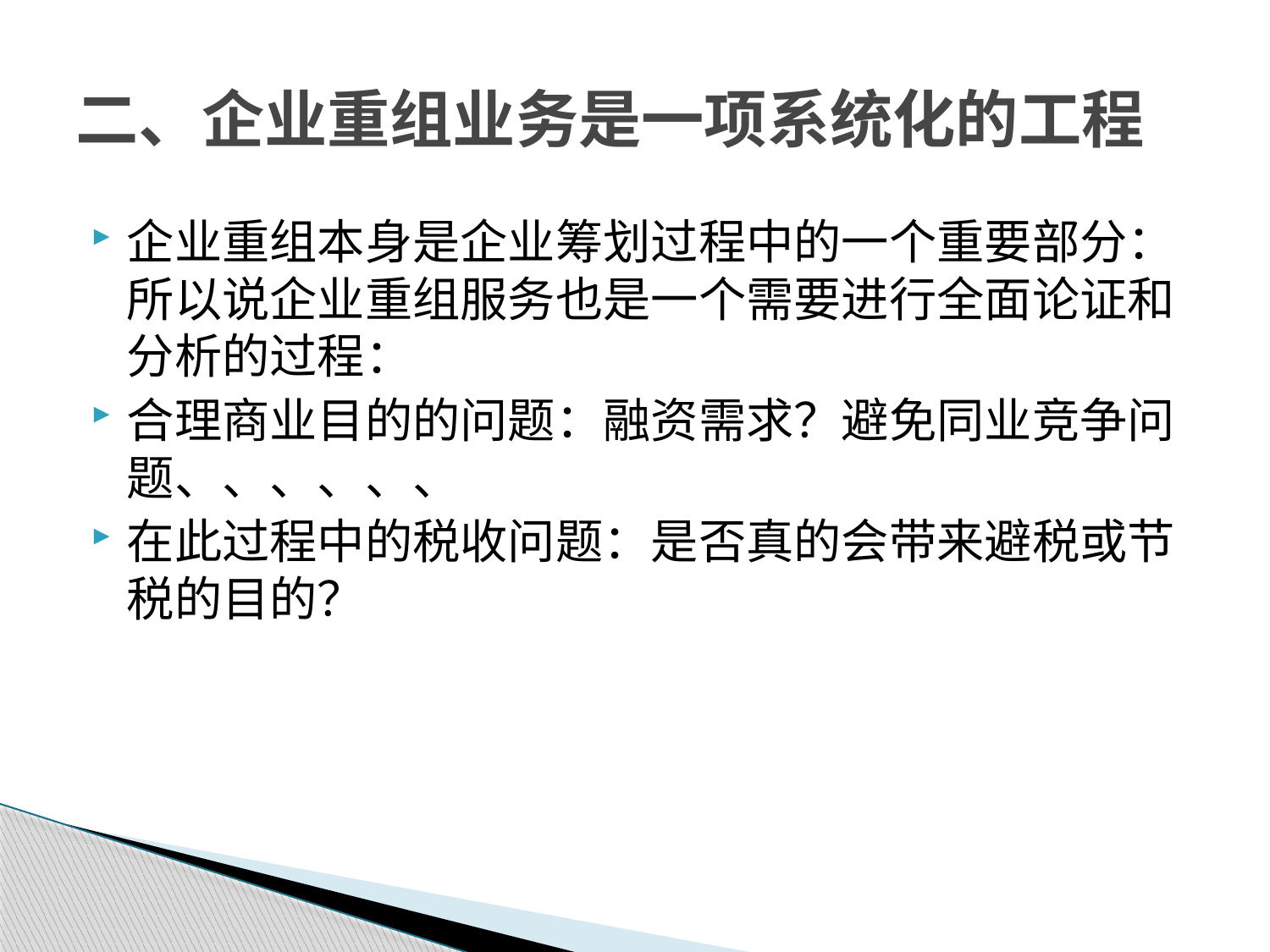

# 二、企业重组业务是一项系统化的工程
企业重组本身是企业筹划过程中的一个重要部分：所以说企业重组服务也是一个需要进行全面论证和分析的过程：
合理商业目的的问题：融资需求？避免同业竞争问题、、、、、、
在此过程中的税收问题：是否真的会带来避税或节税的目的？